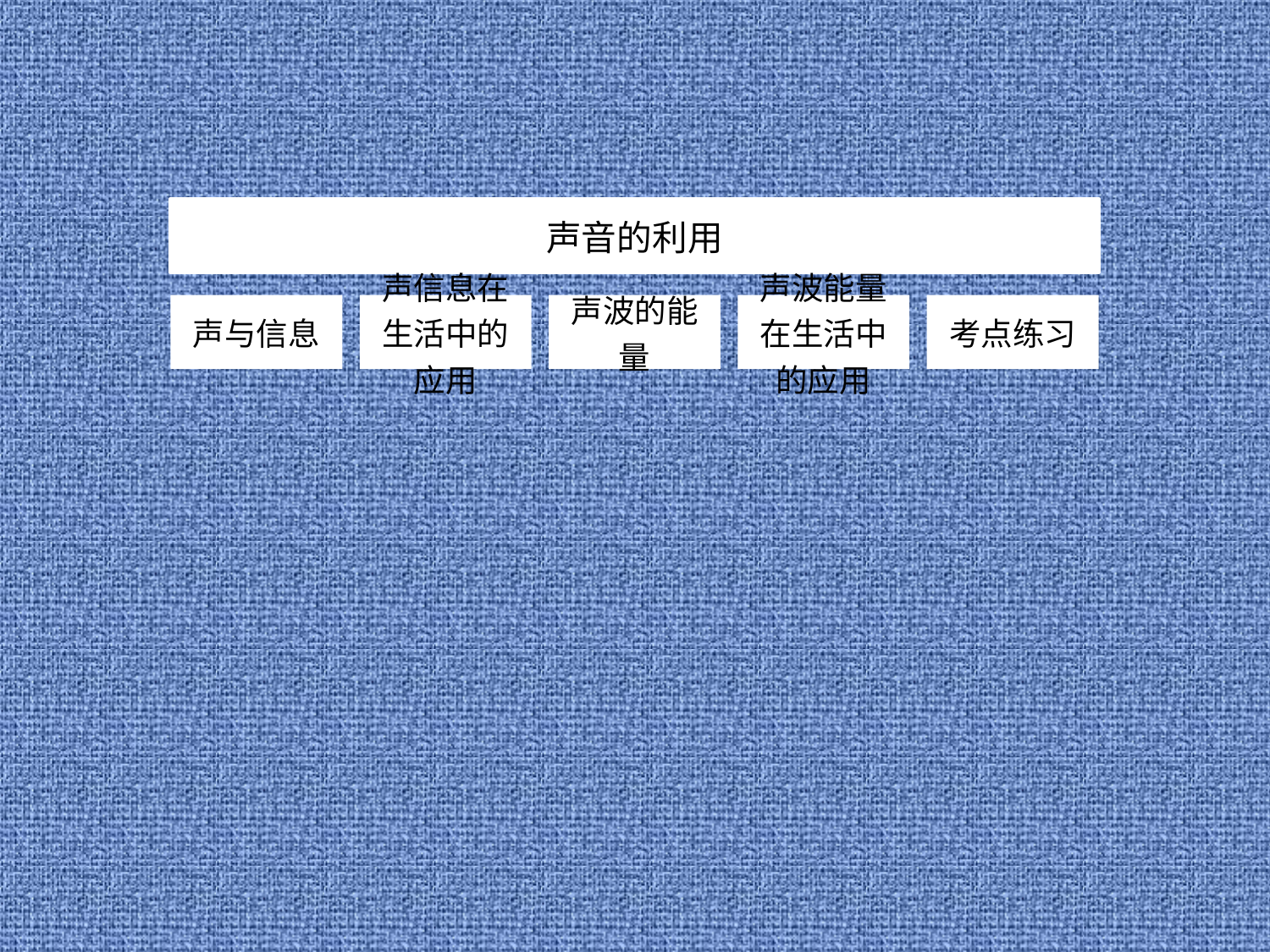

声音的利用
声与信息
声信息在生活中的应用
声波的能量
声波能量在生活中的应用
考点练习